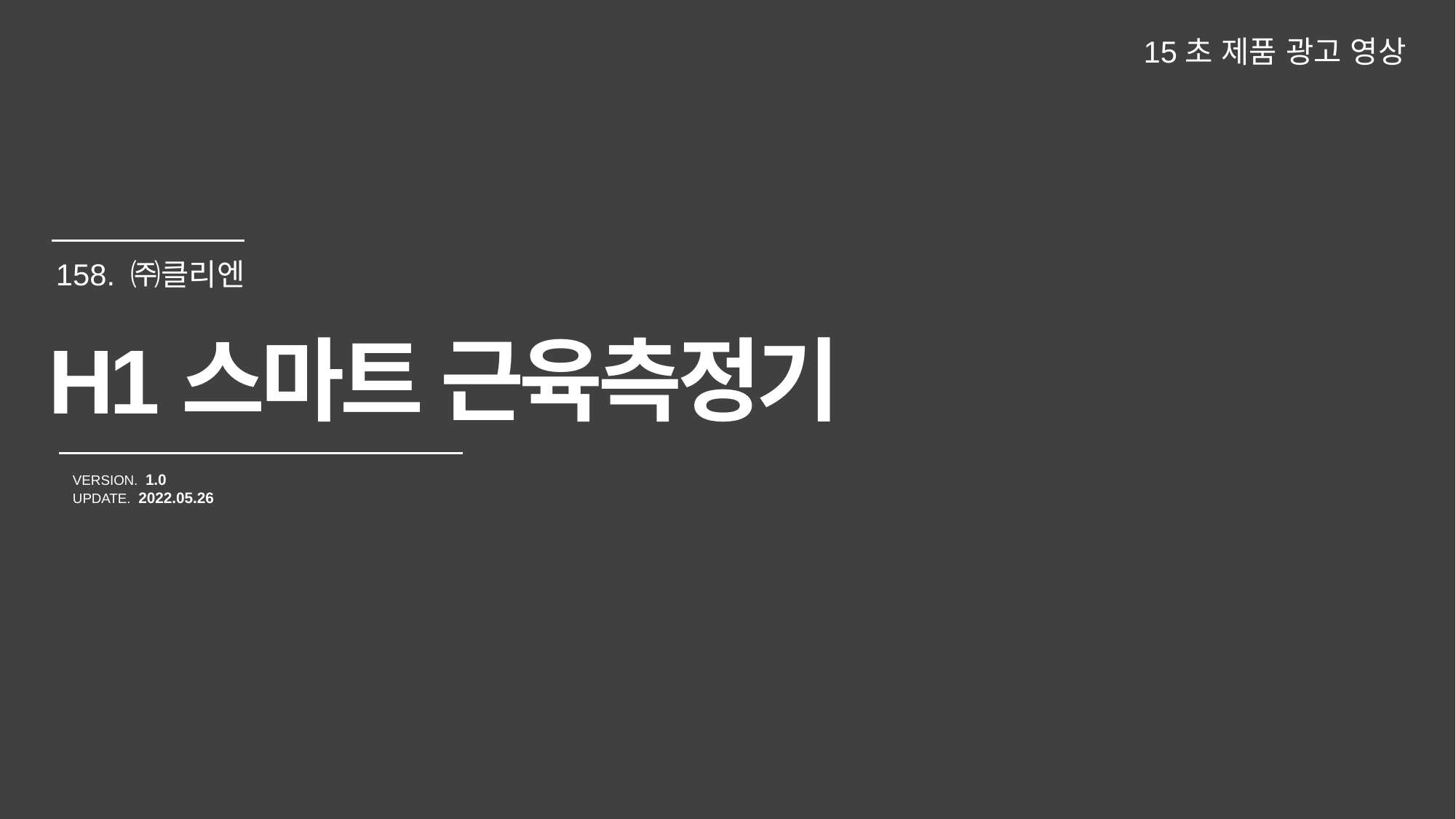

15초 제품 광고 영상
H1스마트 근육측정기
VERSION.  1.0
UPDATE.  2022.05.26

158. ㈜클리엔